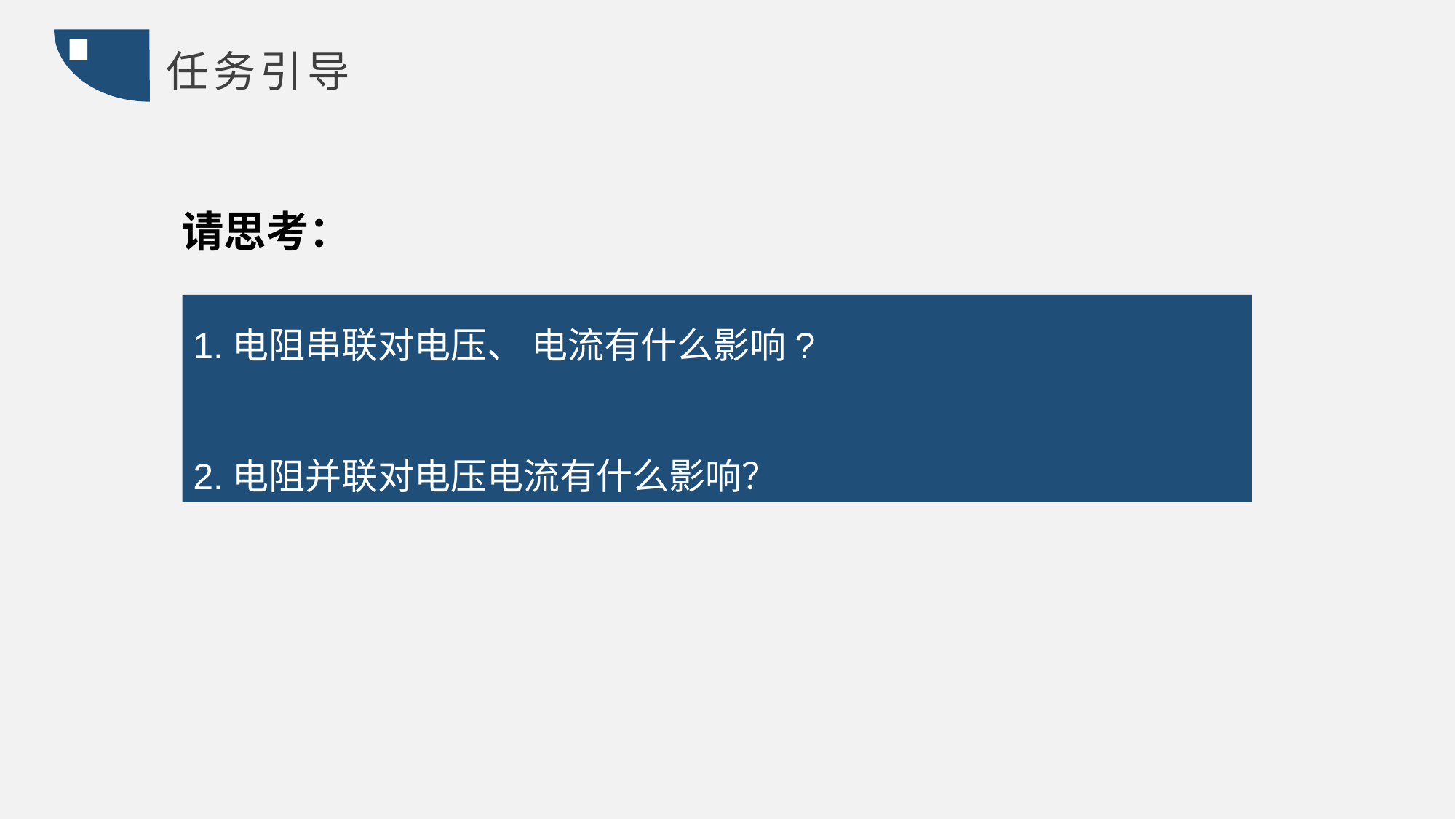

任务引导
请思考：
1.电阻串联对电压、 电流有什么影响?

2.电阻并联对电压电流有什么影响？